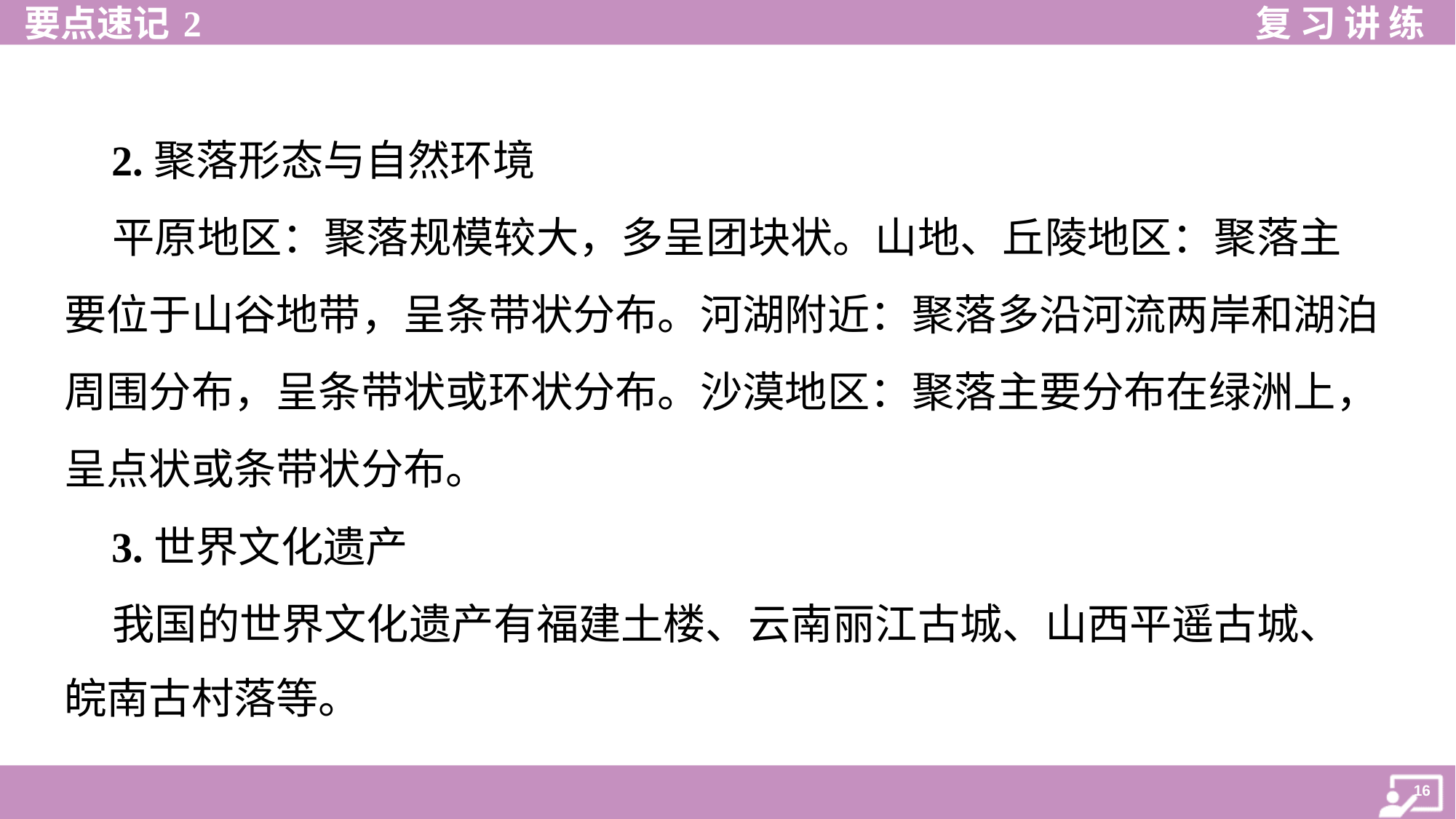

2.聚落形态与自然环境
    平原地区：聚落规模较大，多呈团块状。山地、丘陵地区：聚落主
要位于山谷地带，呈条带状分布。河湖附近：聚落多沿河流两岸和湖泊
周围分布，呈条带状或环状分布。沙漠地区：聚落主要分布在绿洲上，
呈点状或条带状分布。
    3.世界文化遗产
    我国的世界文化遗产有福建土楼、云南丽江古城、山西平遥古城、
皖南古村落等。